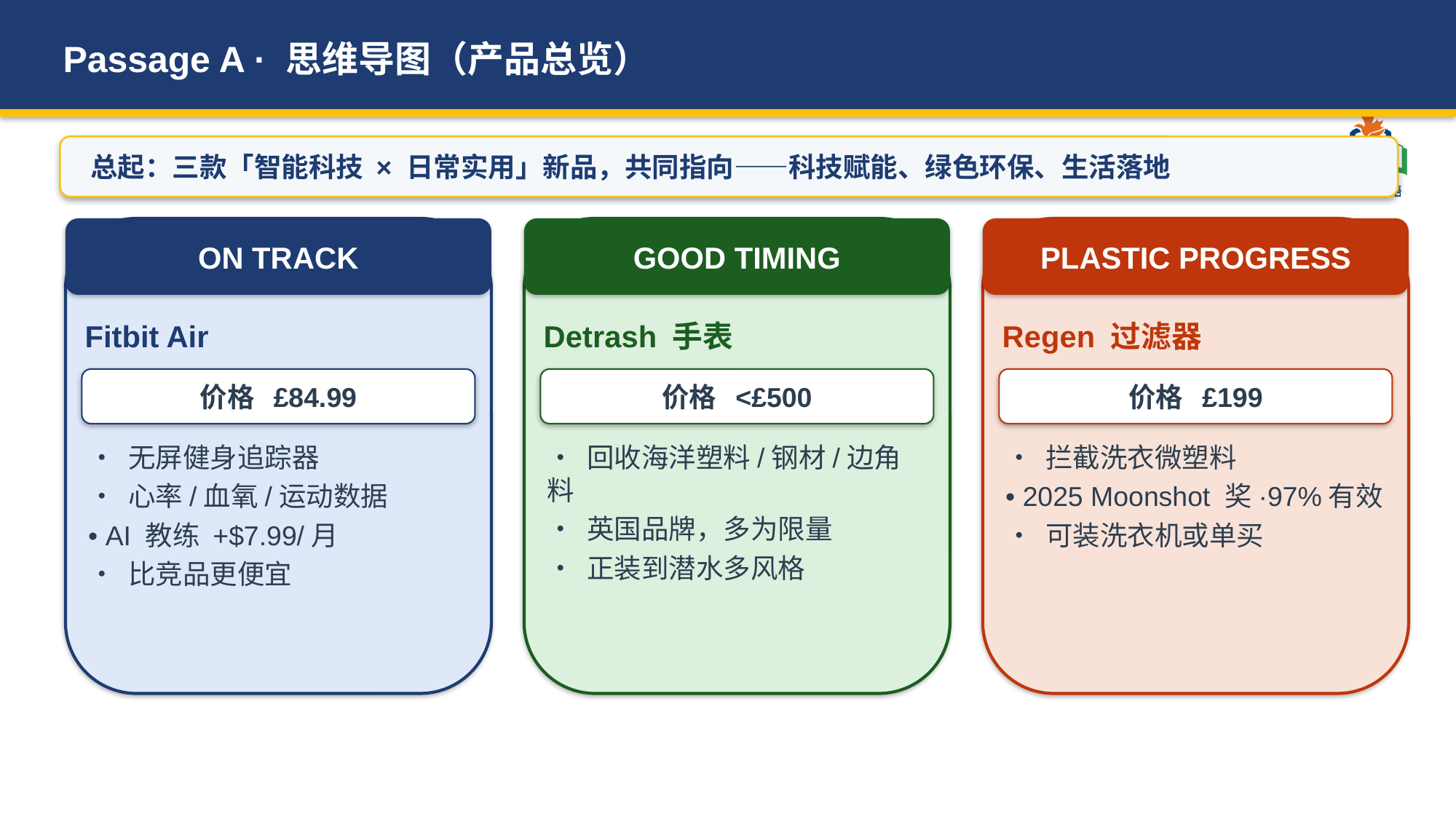

Passage A · 思维导图（产品总览）

总起：三款「智能科技 × 日常实用」新品，共同指向——科技赋能、绿色环保、生活落地

ON TRACK

GOOD TIMING

PLASTIC PROGRESS
Fitbit Air
Detrash 手表
Regen 过滤器

价格  £84.99

价格  <£500

价格  £199
• 无屏健身追踪器
• 心率/血氧/运动数据
• AI 教练 +$7.99/月
• 比竞品更便宜
• 回收海洋塑料/钢材/边角料
• 英国品牌，多为限量
• 正装到潜水多风格
• 拦截洗衣微塑料
• 2025 Moonshot 奖·97%有效
• 可装洗衣机或单买